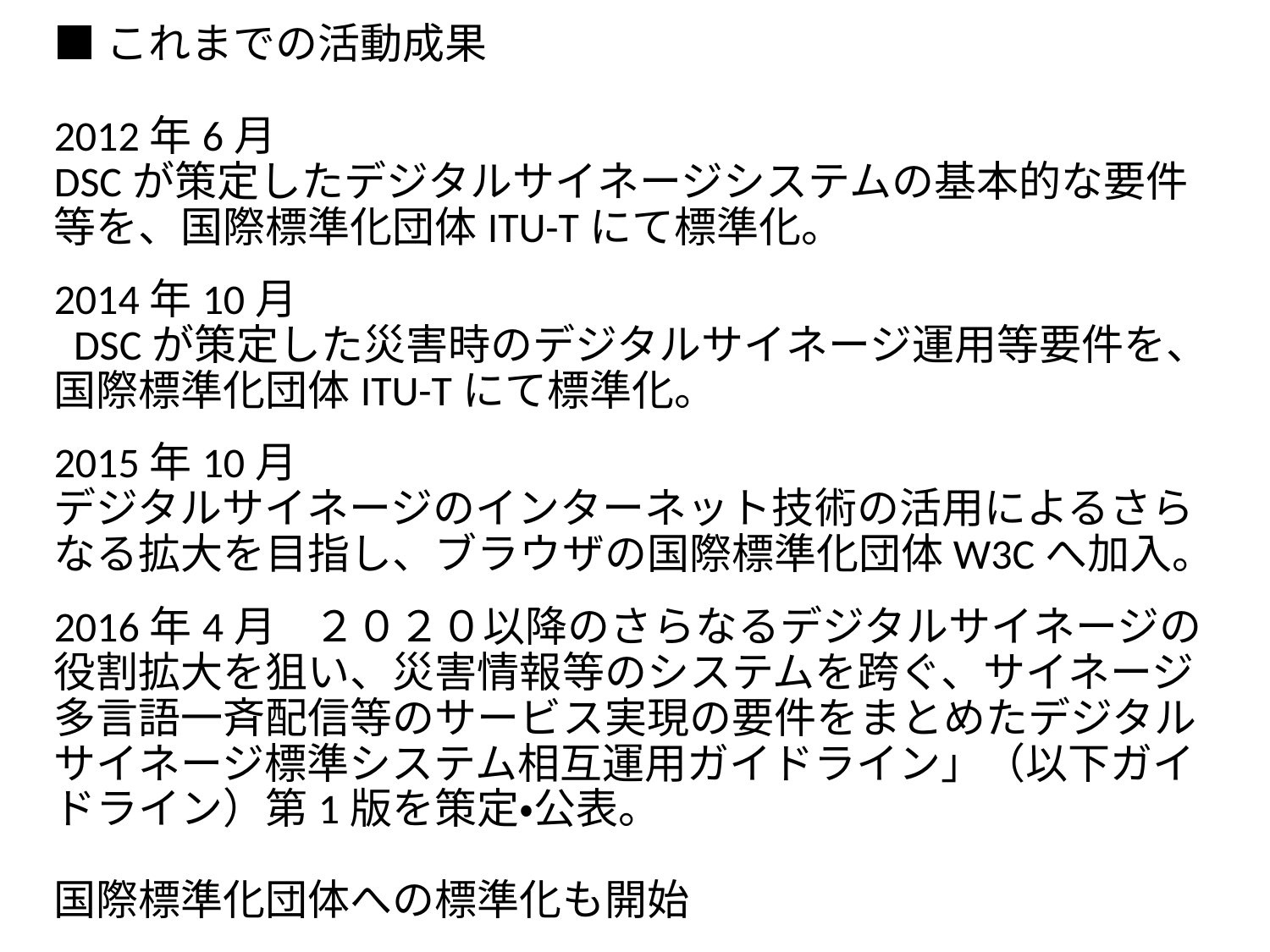

# ■これまでの活動成果 2012年6月 DSCが策定したデジタルサイネージシステムの基本的な要件等を、国際標準化団体ITU-Tにて標準化。 2014年10月 DSCが策定した災害時のデジタルサイネージ運用等要件を、国際標準化団体ITU-Tにて標準化。 2015年10月 デジタルサイネージのインターネット技術の活用によるさらなる拡大を目指し、ブラウザの国際標準化団体W3Cへ加入。 2016年4月    ２０２０以降のさらなるデジタルサイネージの役割拡大を狙い、災害情報等のシステムを跨ぐ、サイネージ多言語一斉配信等のサービス実現の要件をまとめたデジタルサイネージ標準システム相互運用ガイドライン」（以下ガイドライン）第1版を策定・公表。 国際標準化団体への標準化も開始